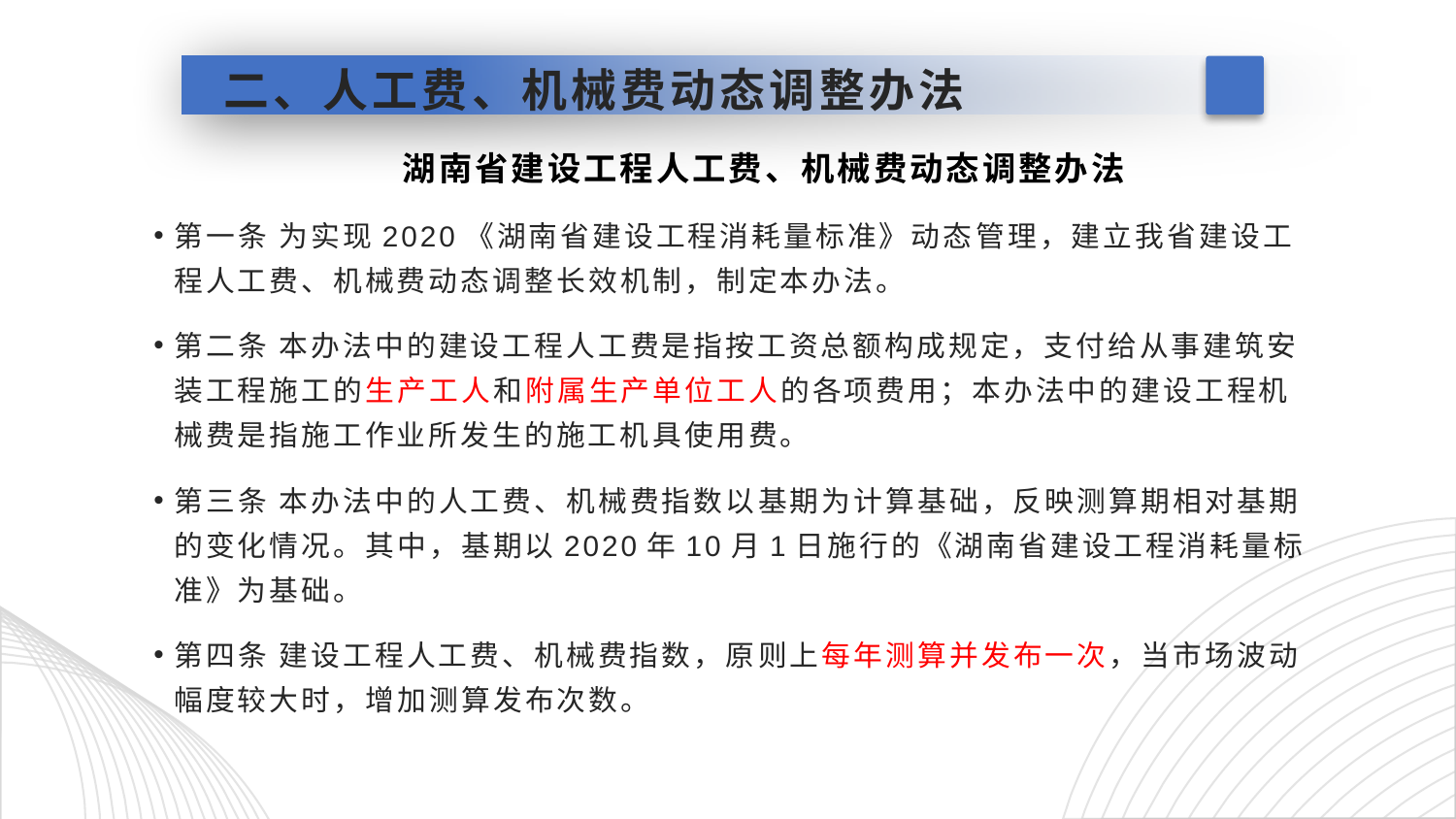

# 二、人工费、机械费动态调整办法

      湖南省建设工程人工费、机械费动态调整办法
第一条 为实现2020《湖南省建设工程消耗量标准》动态管理，建立我省建设工程人工费、机械费动态调整长效机制，制定本办法。
第二条 本办法中的建设工程人工费是指按工资总额构成规定，支付给从事建筑安装工程施工的生产工人和附属生产单位工人的各项费用；本办法中的建设工程机械费是指施工作业所发生的施工机具使用费。
第三条 本办法中的人工费、机械费指数以基期为计算基础，反映测算期相对基期的变化情况。其中，基期以2020年10月1日施行的《湖南省建设工程消耗量标准》为基础。
第四条 建设工程人工费、机械费指数，原则上每年测算并发布一次，当市场波动幅度较大时，增加测算发布次数。